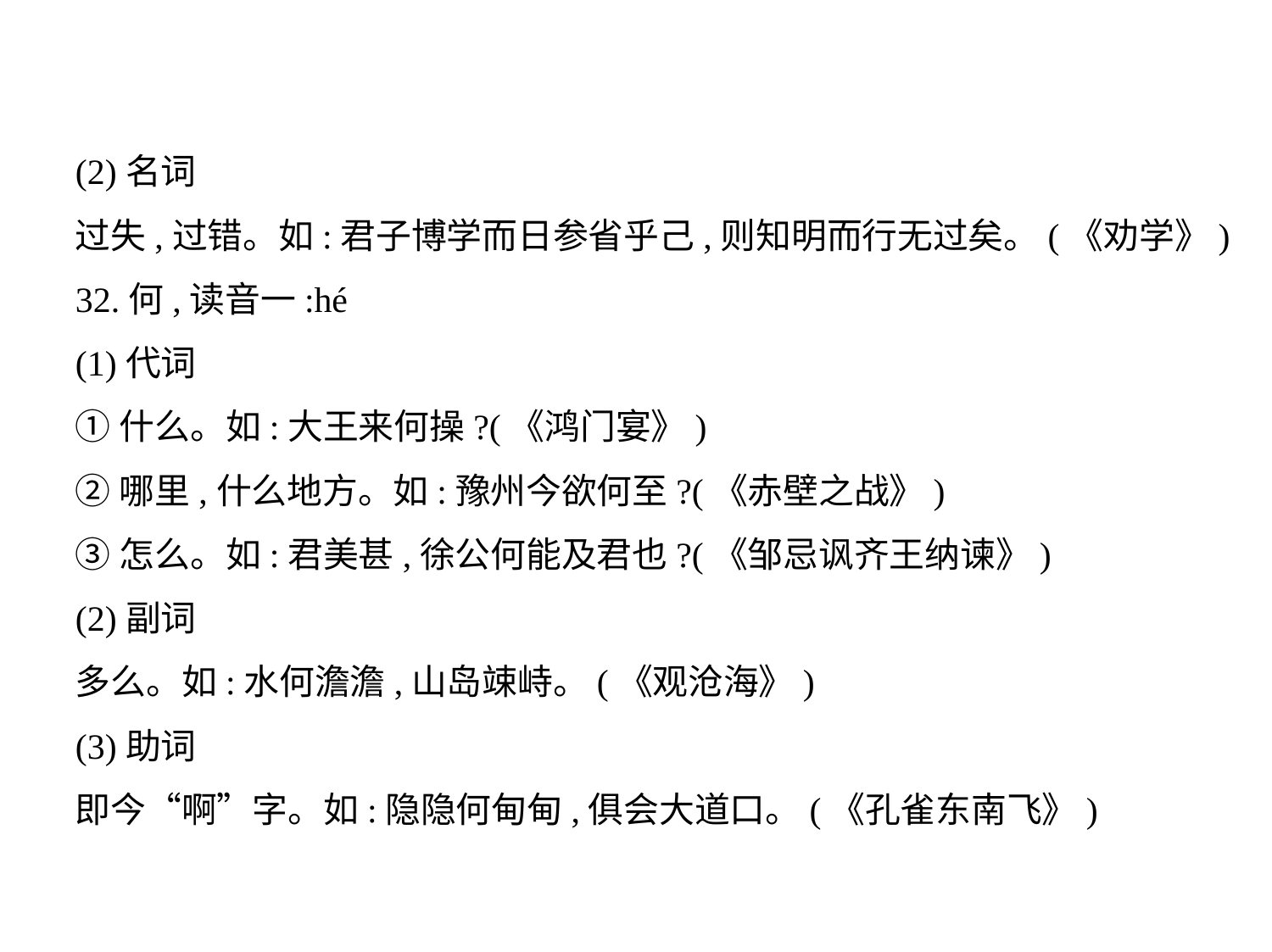

(2)名词
过失,过错。如:君子博学而日参省乎己,则知明而行无过矣。(《劝学》)
32.何,读音一:hé
(1)代词
①什么。如:大王来何操?(《鸿门宴》)
②哪里,什么地方。如:豫州今欲何至?(《赤壁之战》)
③怎么。如:君美甚,徐公何能及君也?(《邹忌讽齐王纳谏》)
(2)副词
多么。如:水何澹澹,山岛竦峙。(《观沧海》)
(3)助词
即今“啊”字。如:隐隐何甸甸,俱会大道口。(《孔雀东南飞》)